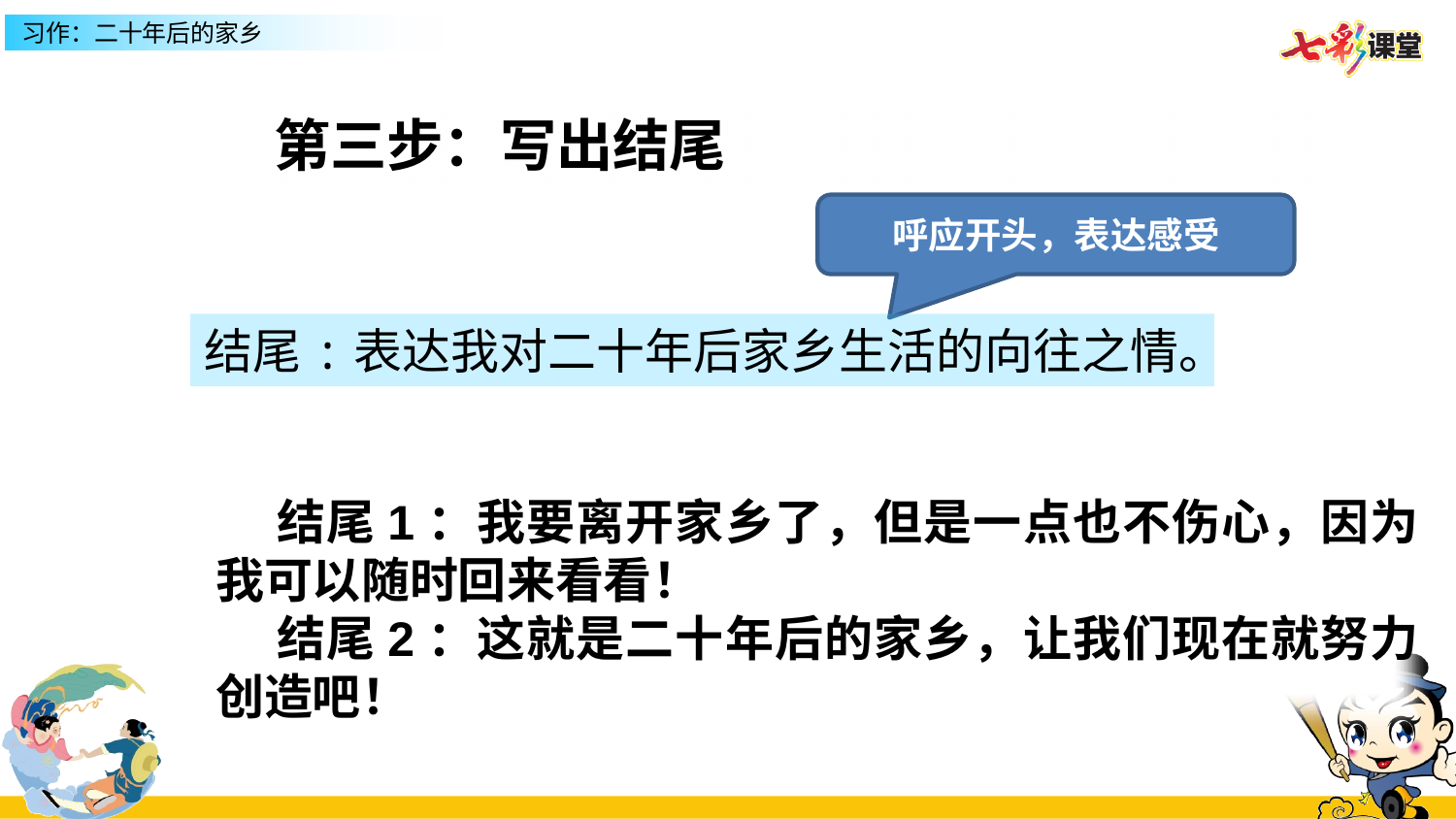

第三步：写出结尾
呼应开头，表达感受
结尾:表达我对二十年后家乡生活的向往之情。
    结尾1：我要离开家乡了，但是一点也不伤心，因为我可以随时回来看看！
    结尾2：这就是二十年后的家乡，让我们现在就努力创造吧！